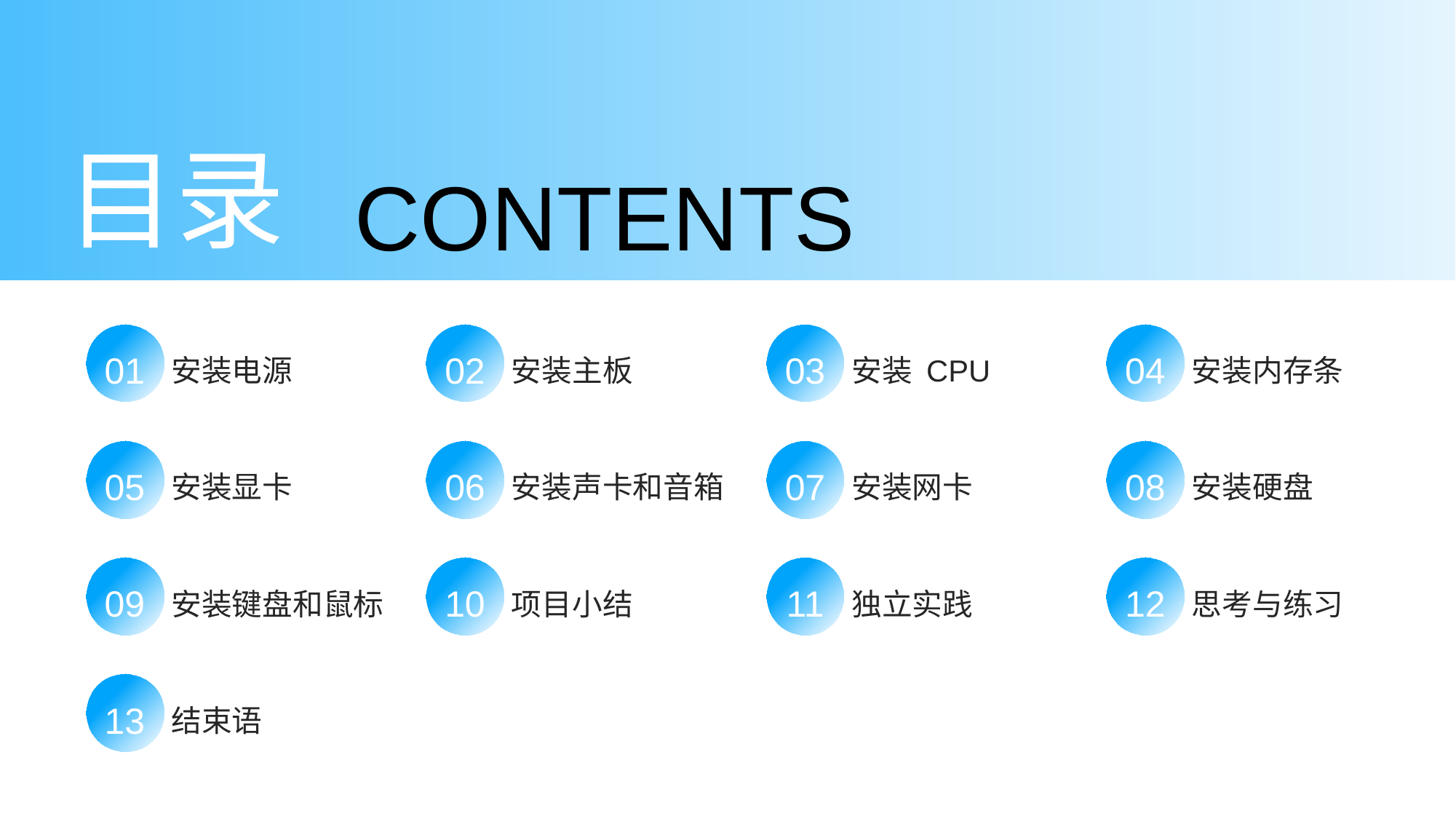

目录
CONTENTS

01
安装电源
02
安装主板
03
安装 CPU
04
安装内存条

05
安装显卡
06
安装声卡和音箱
07
安装网卡
08
安装硬盘

09
安装键盘和鼠标
10
项目小结
11
独立实践
12
思考与练习

13
结束语